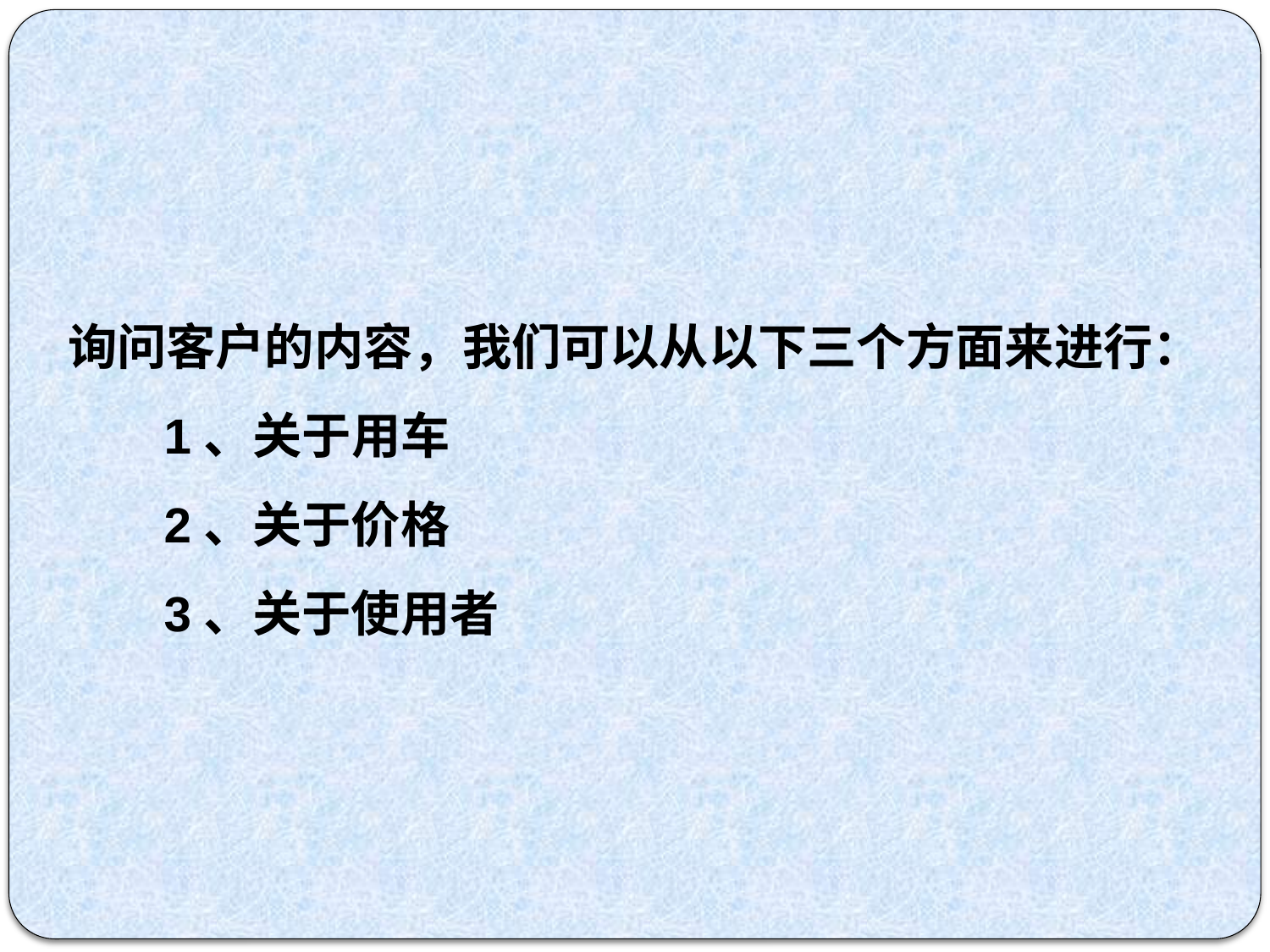

询问客户的内容，我们可以从以下三个方面来进行：
       1、关于用车
       2、关于价格
       3、关于使用者